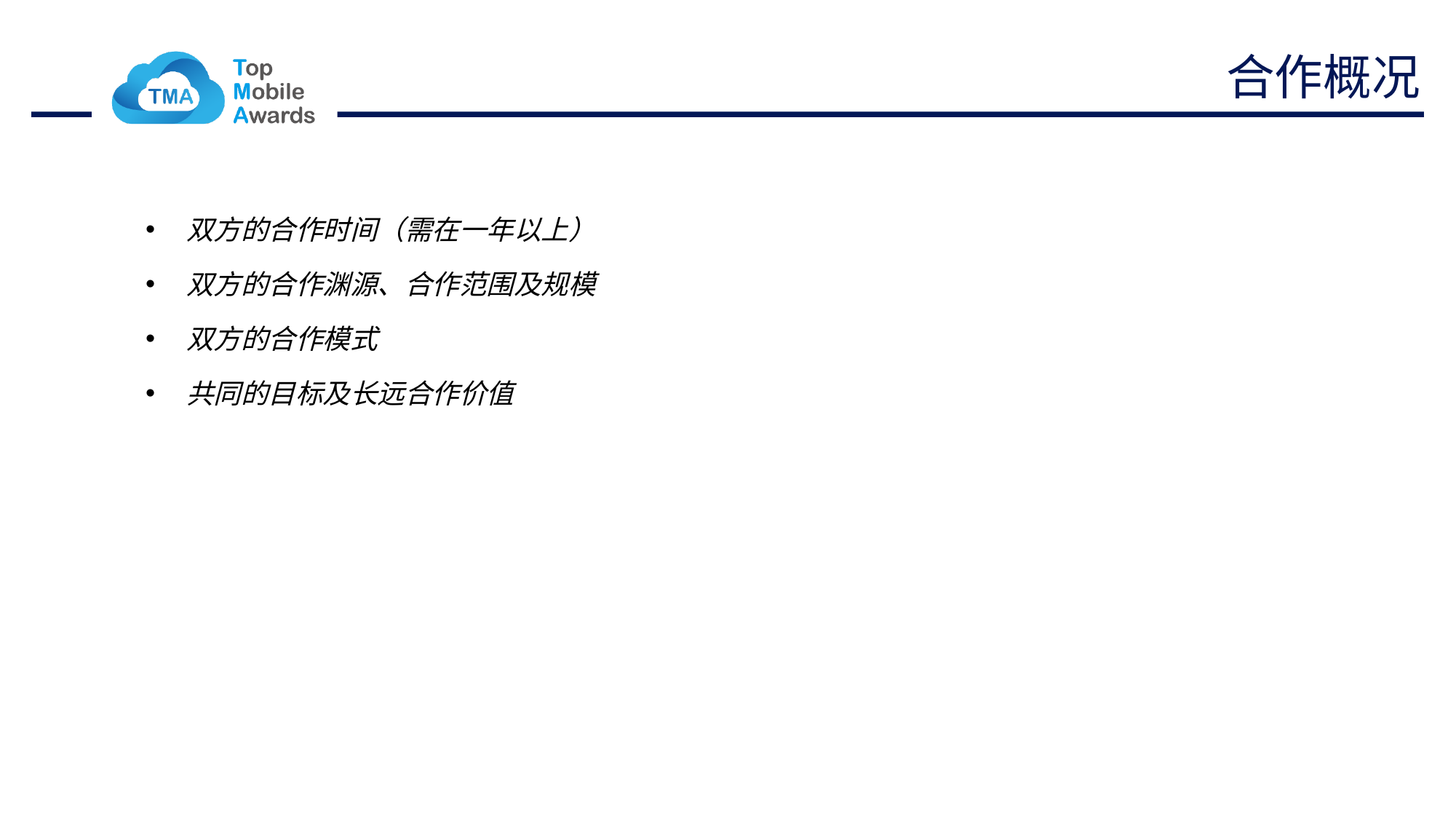

双方的合作时间（需在一年以上）
双方的合作渊源、合作范围及规模
双方的合作模式
共同的目标及长远合作价值